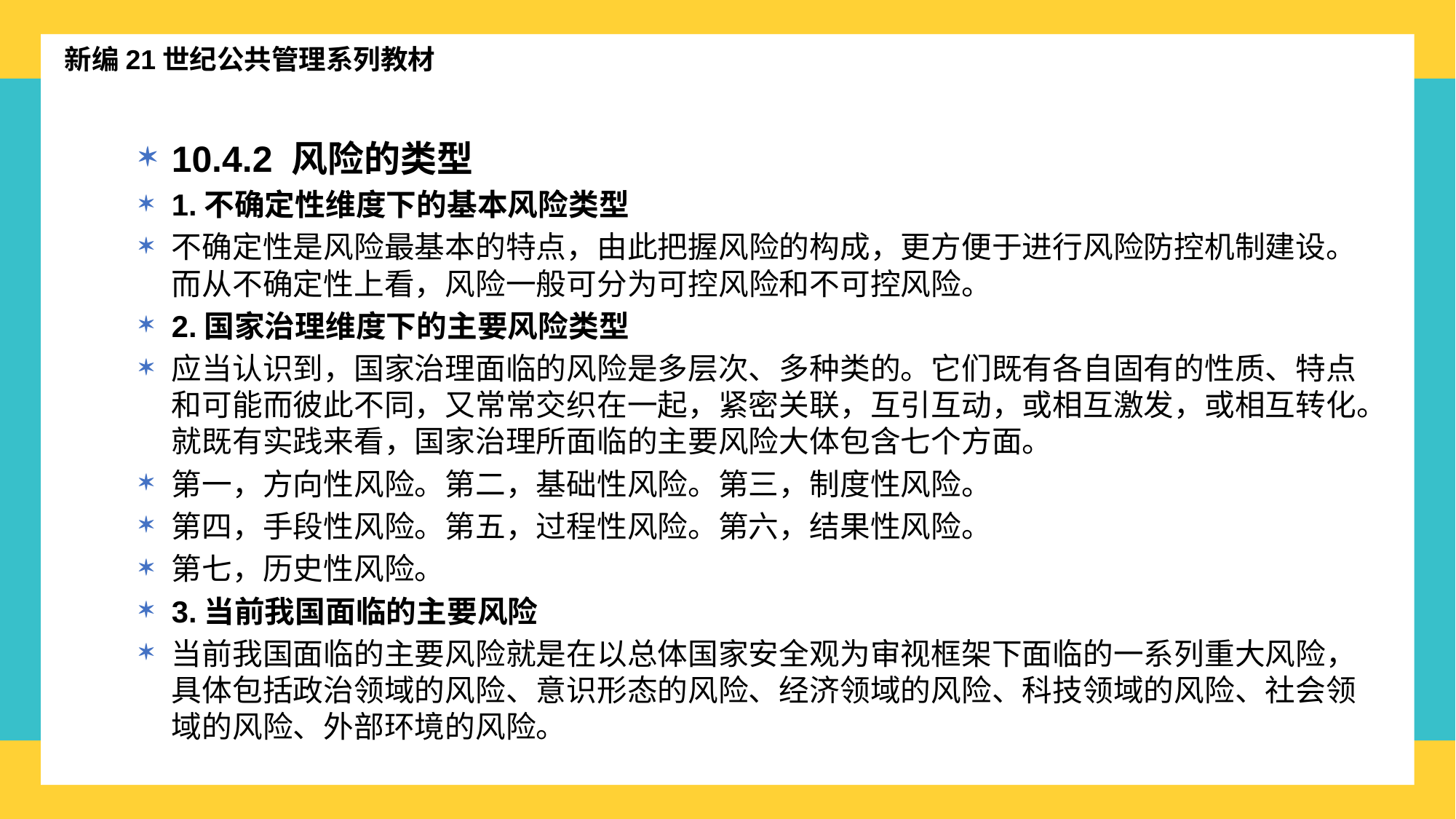

新编21世纪公共管理系列教材
10.4.2 风险的类型
1.不确定性维度下的基本风险类型
不确定性是风险最基本的特点，由此把握风险的构成，更方便于进行风险防控机制建设。而从不确定性上看，风险一般可分为可控风险和不可控风险。
2.国家治理维度下的主要风险类型
应当认识到，国家治理面临的风险是多层次、多种类的。它们既有各自固有的性质、特点和可能而彼此不同，又常常交织在一起，紧密关联，互引互动，或相互激发，或相互转化。就既有实践来看，国家治理所面临的主要风险大体包含七个方面。
第一，方向性风险。第二，基础性风险。第三，制度性风险。
第四，手段性风险。第五，过程性风险。第六，结果性风险。
第七，历史性风险。
3.当前我国面临的主要风险
当前我国面临的主要风险就是在以总体国家安全观为审视框架下面临的一系列重大风险，具体包括政治领域的风险、意识形态的风险、经济领域的风险、科技领域的风险、社会领域的风险、外部环境的风险。